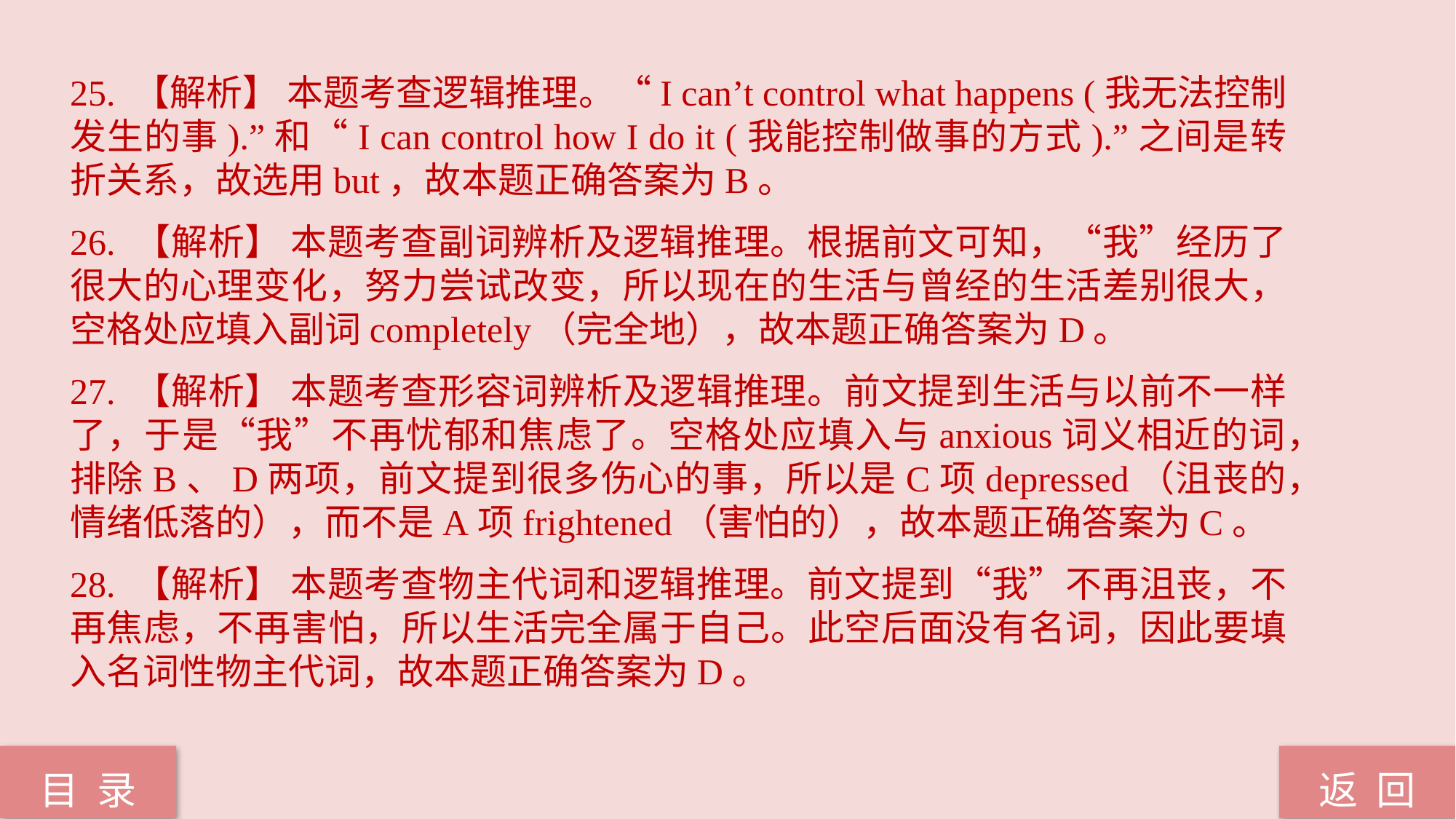

25. 【解析】 本题考查逻辑推理。“I can’t control what happens (我无法控制发生的事).”和“I can control how I do it (我能控制做事的方式).”之间是转折关系，故选用but，故本题正确答案为B。
26. 【解析】 本题考查副词辨析及逻辑推理。根据前文可知，“我”经历了很大的心理变化，努力尝试改变，所以现在的生活与曾经的生活差别很大，空格处应填入副词completely（完全地），故本题正确答案为D。
27. 【解析】 本题考查形容词辨析及逻辑推理。前文提到生活与以前不一样了，于是“我”不再忧郁和焦虑了。空格处应填入与anxious词义相近的词，排除B、D两项，前文提到很多伤心的事，所以是C项depressed（沮丧的，情绪低落的），而不是A项frightened（害怕的），故本题正确答案为C。
28. 【解析】 本题考查物主代词和逻辑推理。前文提到“我”不再沮丧，不再焦虑，不再害怕，所以生活完全属于自己。此空后面没有名词，因此要填入名词性物主代词，故本题正确答案为D。
返  回